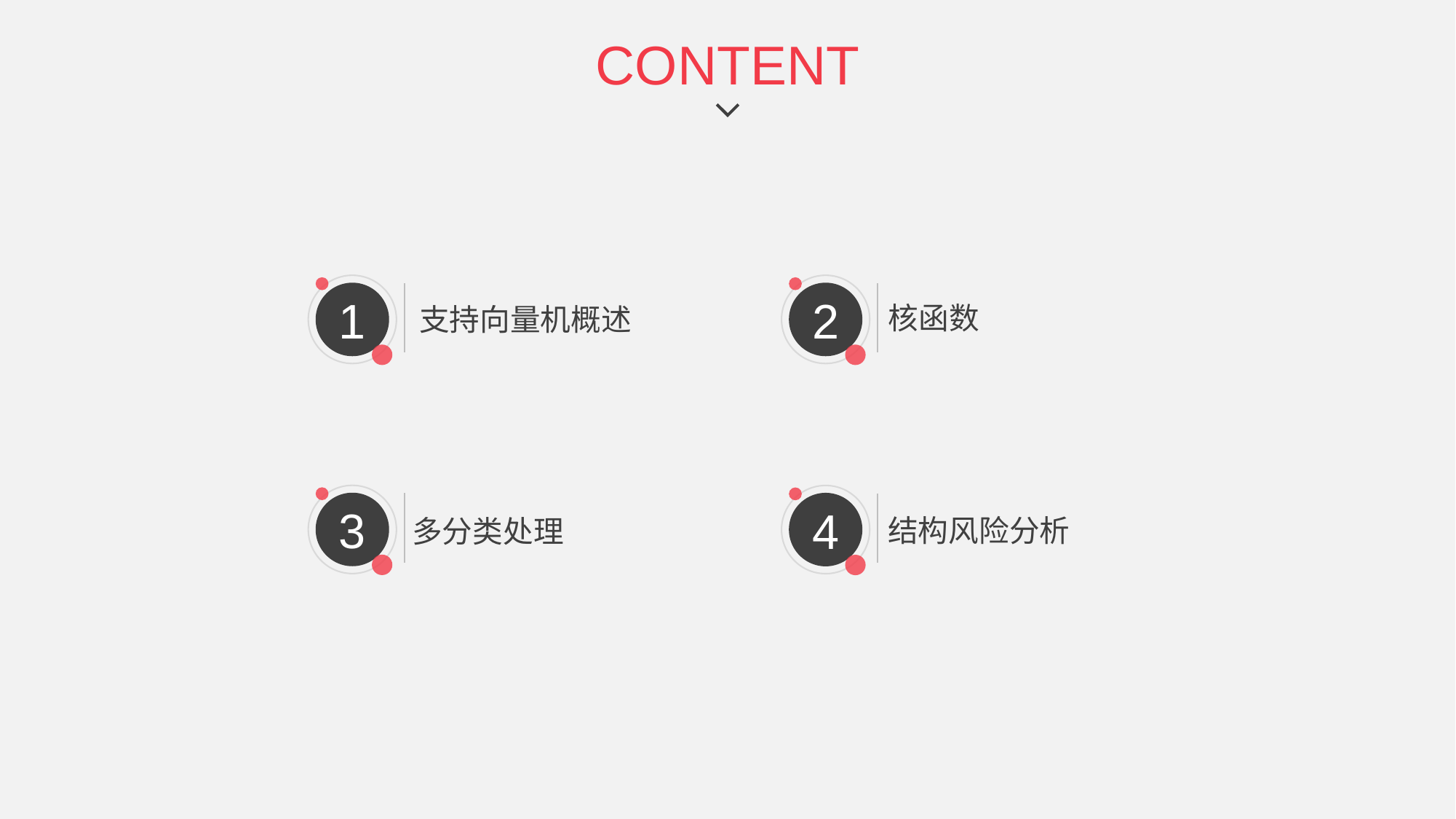

CONTENT

1

支持向量机概述

2

核函数

3

多分类处理

4

结构风险分析